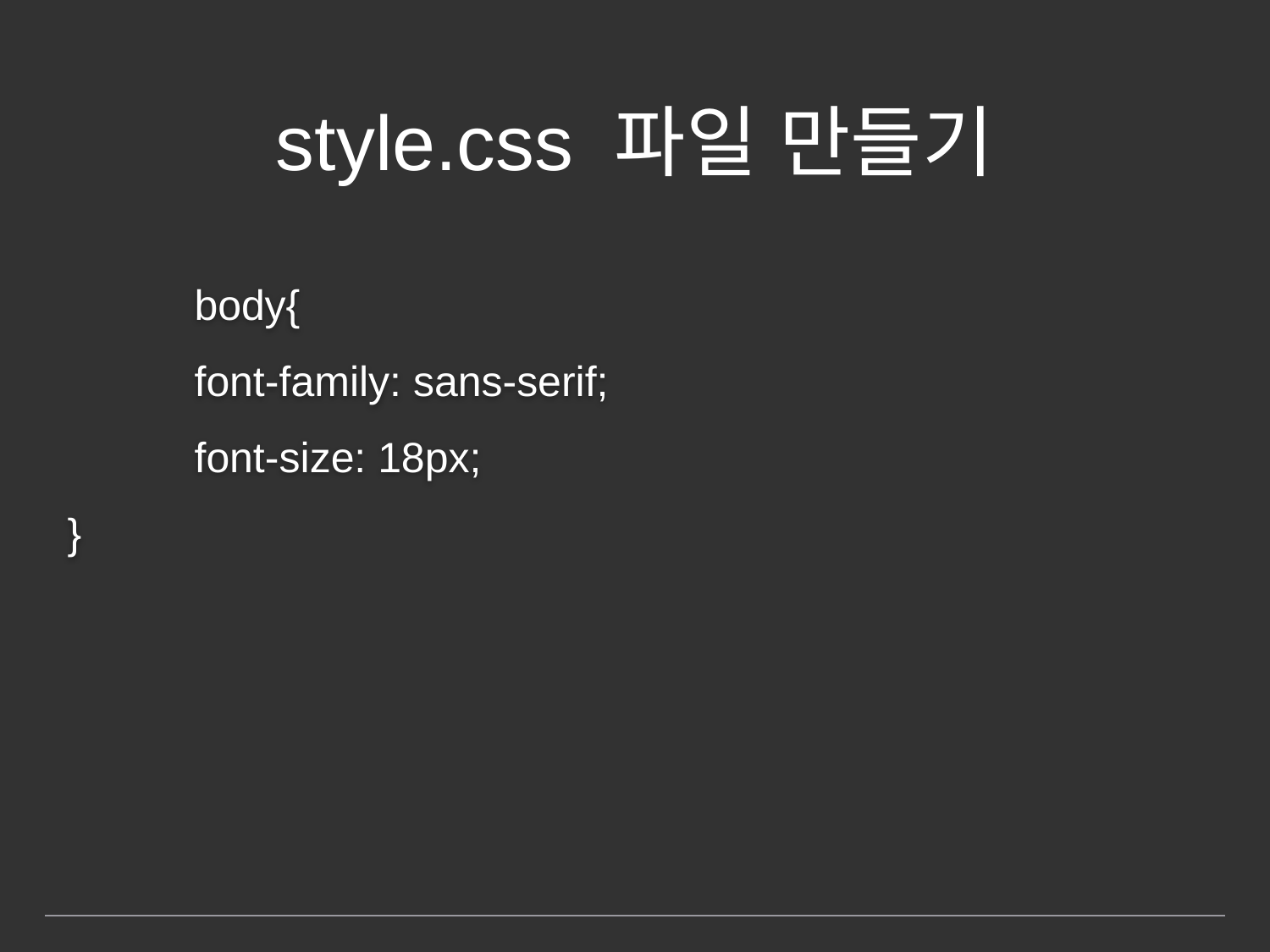

# style.css 파일 만들기
 	body{
	font-family: sans-serif;
	font-size: 18px;
}